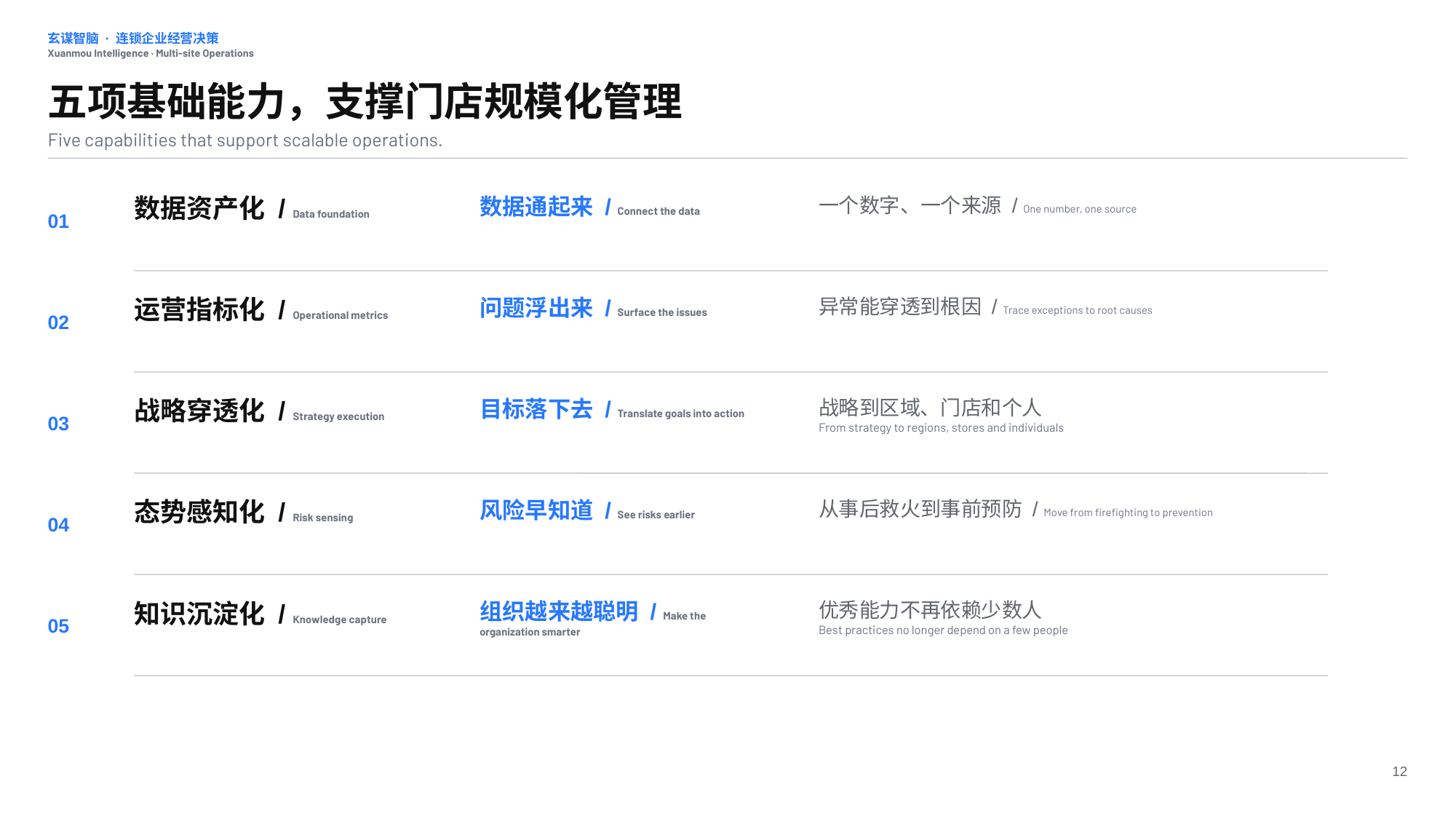

玄谋智脑 · 连锁企业经营决策
Xuanmou Intelligence · Multi-site Operations
五项基础能力，支撑门店规模化管理
Five capabilities that support scalable operations.

数据资产化 / Data foundation
数据通起来 / Connect the data
一个数字、一个来源 / One number, one source
01

运营指标化 / Operational metrics
问题浮出来 / Surface the issues
异常能穿透到根因 / Trace exceptions to root causes
02

战略穿透化 / Strategy execution
目标落下去 / Translate goals into action
战略到区域、门店和个人
From strategy to regions, stores and individuals
03

态势感知化 / Risk sensing
风险早知道 / See risks earlier
从事后救火到事前预防 / Move from firefighting to prevention
04

知识沉淀化 / Knowledge capture
组织越来越聪明 / Make the organization smarter
优秀能力不再依赖少数人
Best practices no longer depend on a few people
05

12